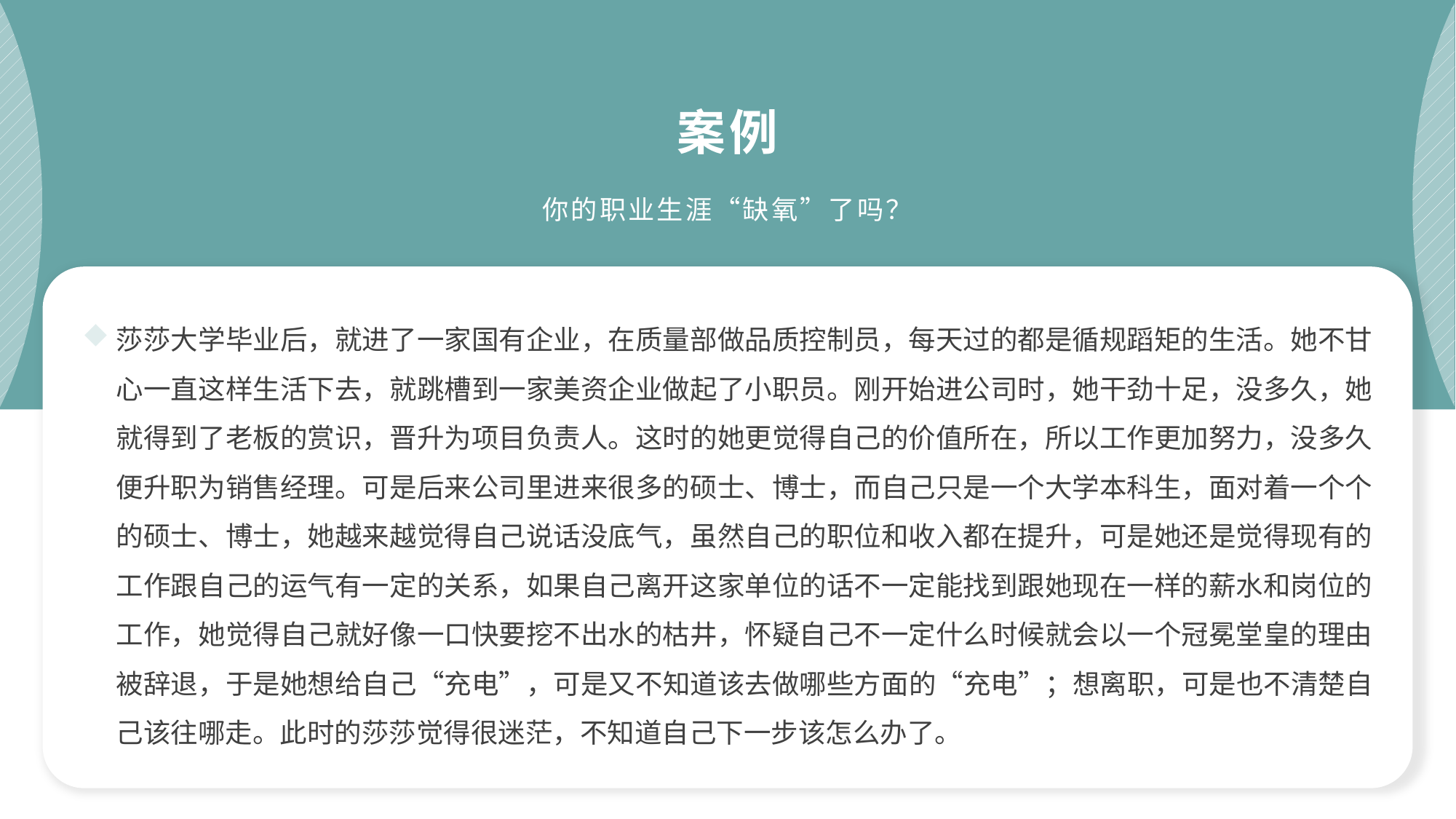

案例
你的职业生涯“缺氧”了吗？

莎莎大学毕业后，就进了一家国有企业，在质量部做品质控制员，每天过的都是循规蹈矩的生活。她不甘心一直这样生活下去，就跳槽到一家美资企业做起了小职员。刚开始进公司时，她干劲十足，没多久，她就得到了老板的赏识，晋升为项目负责人。这时的她更觉得自己的价值所在，所以工作更加努力，没多久便升职为销售经理。可是后来公司里进来很多的硕士、博士，而自己只是一个大学本科生，面对着一个个的硕士、博士，她越来越觉得自己说话没底气，虽然自己的职位和收入都在提升，可是她还是觉得现有的工作跟自己的运气有一定的关系，如果自己离开这家单位的话不一定能找到跟她现在一样的薪水和岗位的工作，她觉得自己就好像一口快要挖不出水的枯井，怀疑自己不一定什么时候就会以一个冠冕堂皇的理由被辞退，于是她想给自己“充电”，可是又不知道该去做哪些方面的“充电”；想离职，可是也不清楚自己该往哪走。此时的莎莎觉得很迷茫，不知道自己下一步该怎么办了。